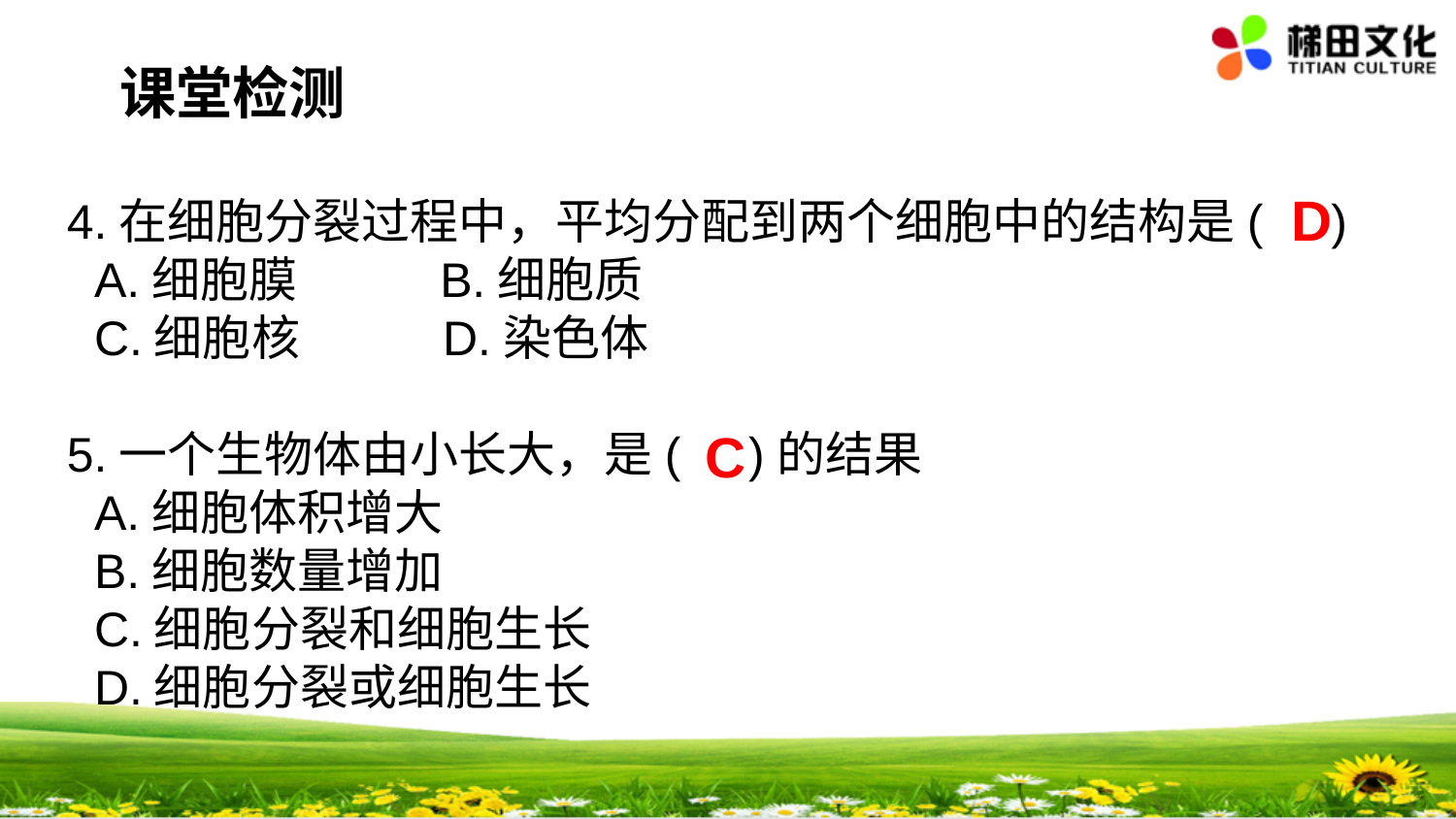

课堂检测
D
4.在细胞分裂过程中，平均分配到两个细胞中的结构是(     )
  A.细胞膜            B.细胞质
  C.细胞核            D.染色体

5.一个生物体由小长大，是(     )的结果
  A.细胞体积增大
  B.细胞数量增加
  C.细胞分裂和细胞生长
  D.细胞分裂或细胞生长
C